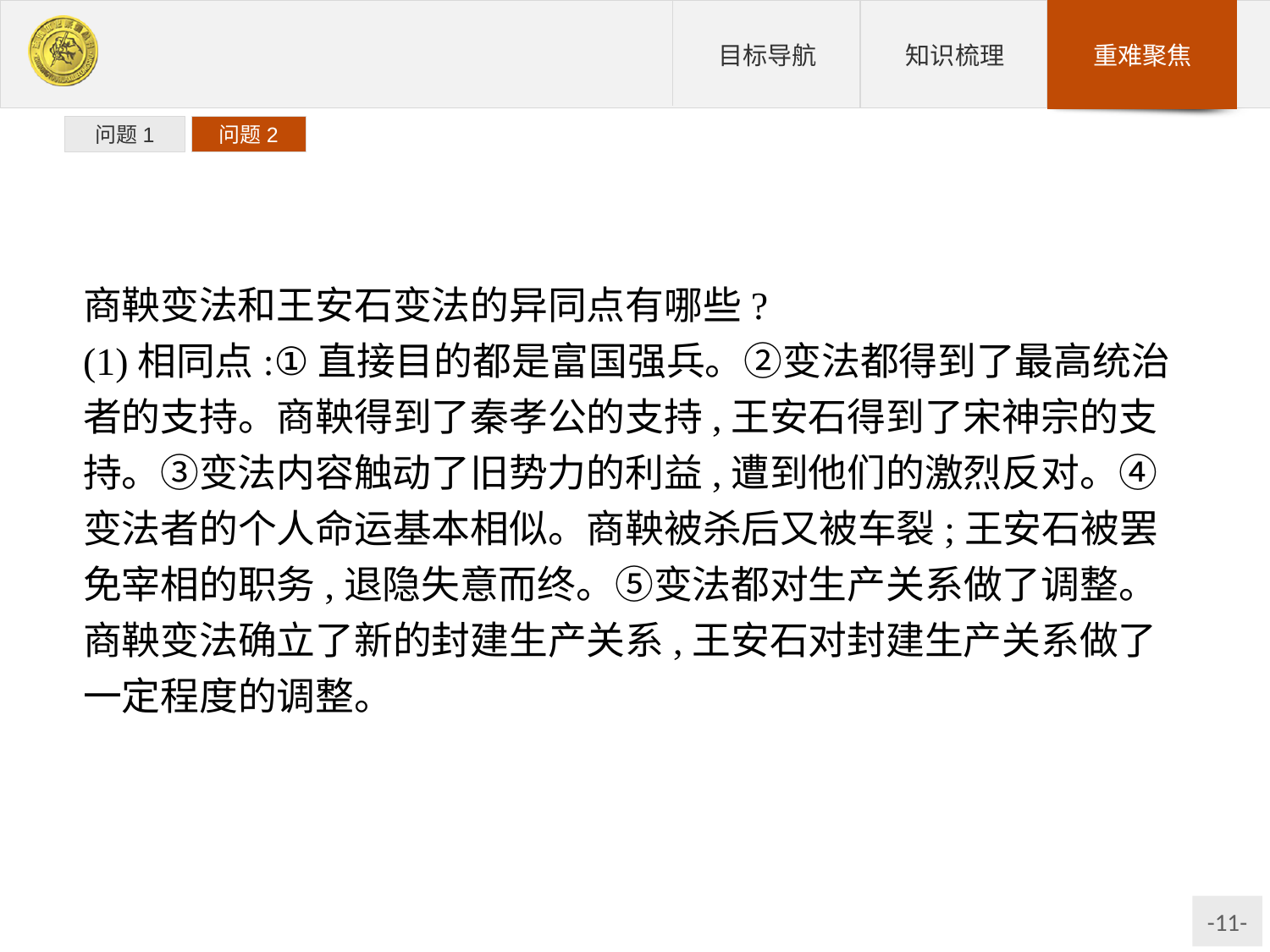

问题1
问题2
商鞅变法和王安石变法的异同点有哪些?
(1)相同点:①直接目的都是富国强兵。②变法都得到了最高统治者的支持。商鞅得到了秦孝公的支持,王安石得到了宋神宗的支持。③变法内容触动了旧势力的利益,遭到他们的激烈反对。④变法者的个人命运基本相似。商鞅被杀后又被车裂;王安石被罢免宰相的职务,退隐失意而终。⑤变法都对生产关系做了调整。商鞅变法确立了新的封建生产关系,王安石对封建生产关系做了一定程度的调整。